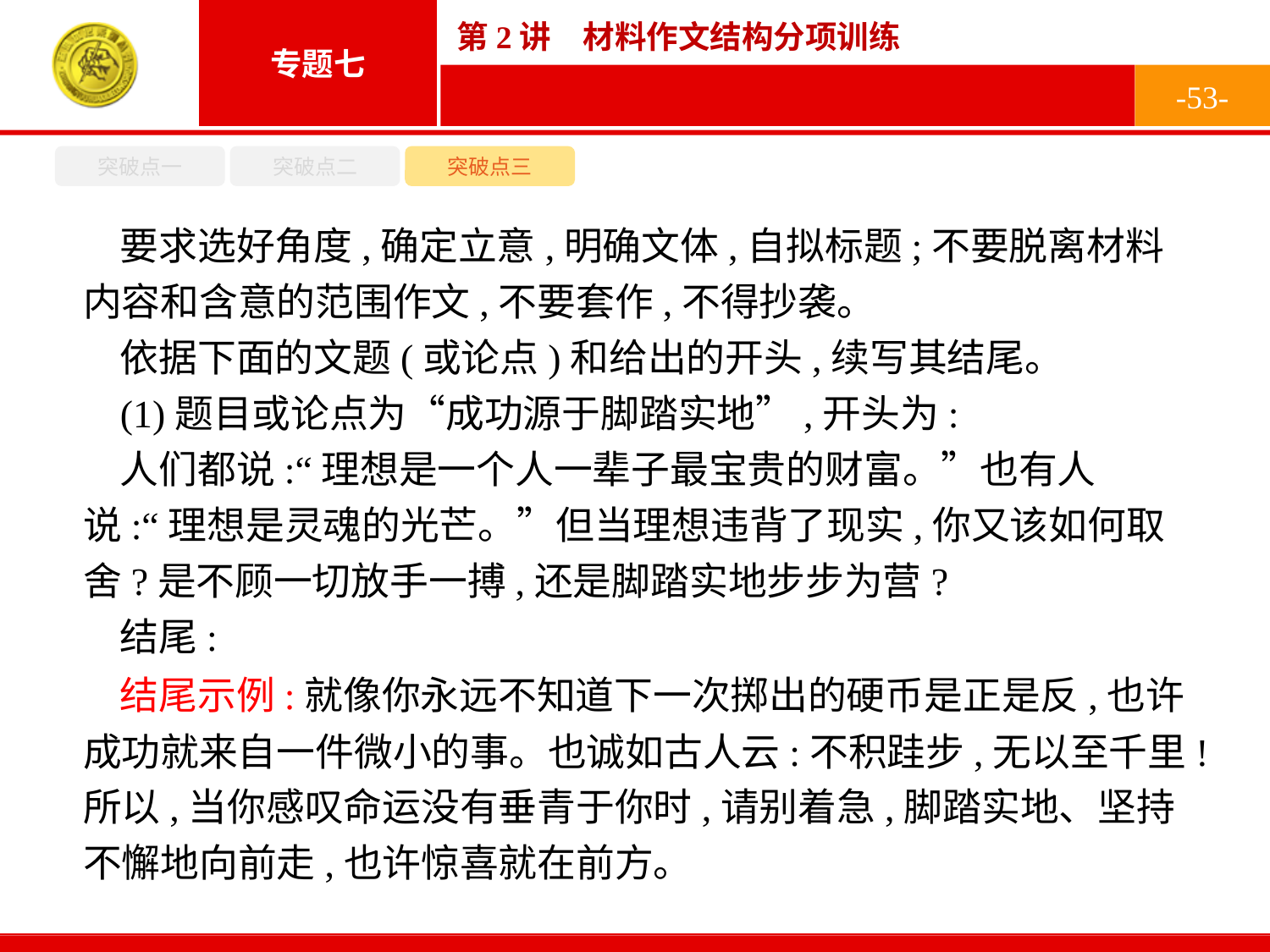

-53-
突破点一
突破点二
突破点三
要求选好角度,确定立意,明确文体,自拟标题;不要脱离材料内容和含意的范围作文,不要套作,不得抄袭。
依据下面的文题(或论点)和给出的开头,续写其结尾。
(1)题目或论点为“成功源于脚踏实地”,开头为:
人们都说:“理想是一个人一辈子最宝贵的财富。”也有人说:“理想是灵魂的光芒。”但当理想违背了现实,你又该如何取舍?是不顾一切放手一搏,还是脚踏实地步步为营?
结尾:
结尾示例:就像你永远不知道下一次掷出的硬币是正是反,也许成功就来自一件微小的事。也诚如古人云:不积跬步,无以至千里!所以,当你感叹命运没有垂青于你时,请别着急,脚踏实地、坚持不懈地向前走,也许惊喜就在前方。